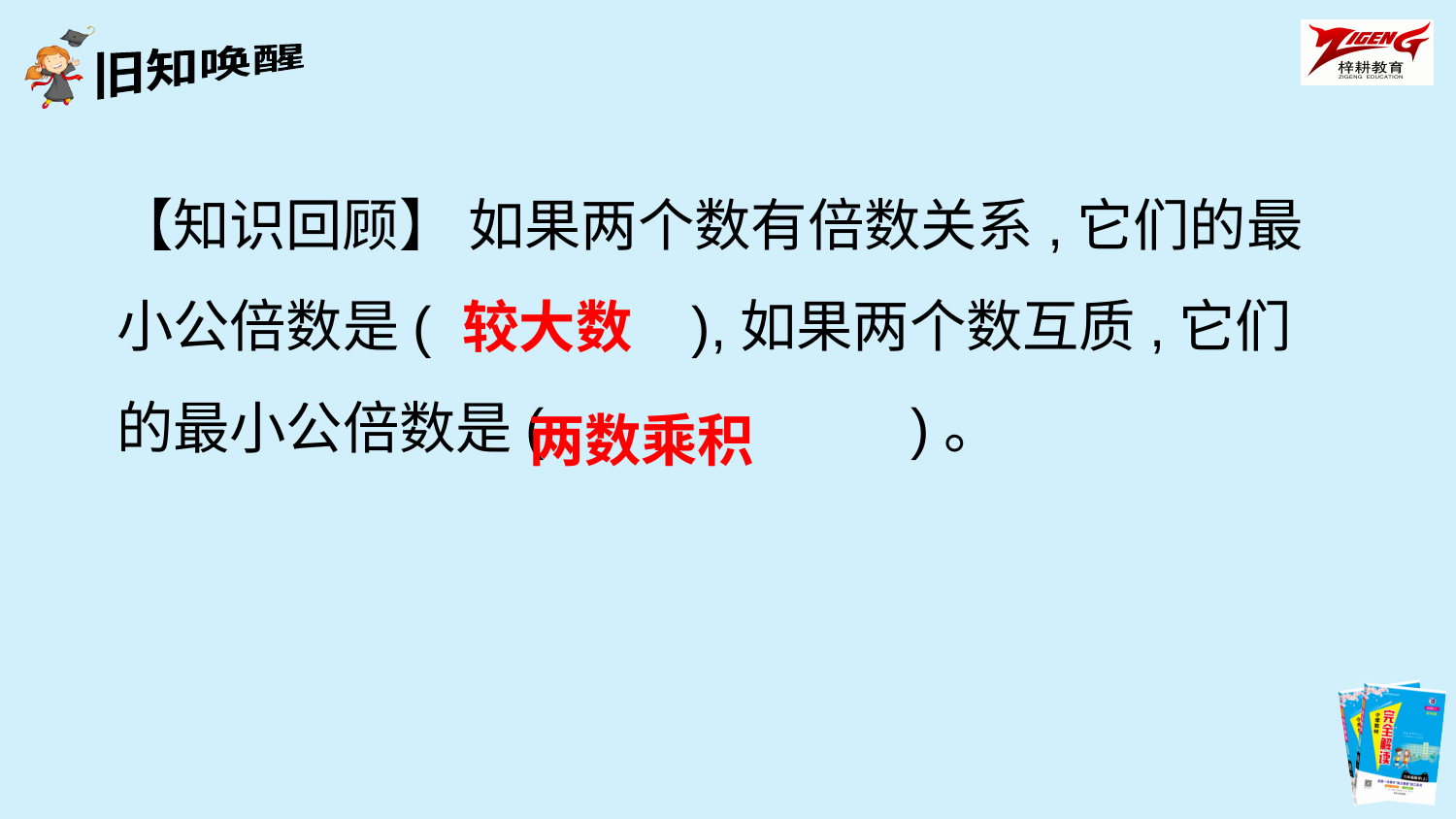

【知识回顾】 如果两个数有倍数关系,它们的最小公倍数是(　　　     ),如果两个数互质,它们的最小公倍数是(　　　　　　)。
较大数
两数乘积